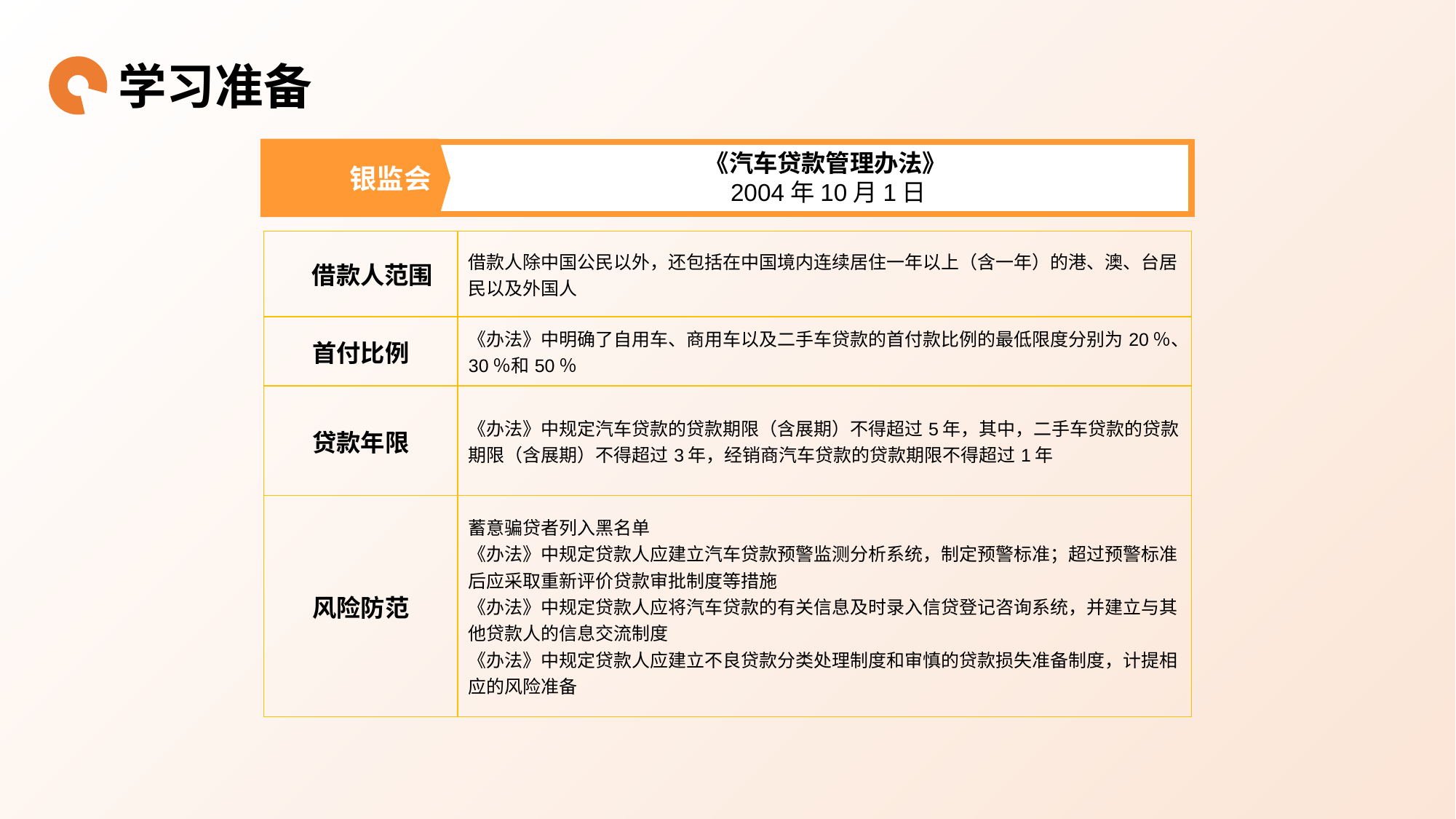

学习准备

银监会
《汽车贷款管理办法》
2004年10月1日
| 借款人范围 | 借款人除中国公民以外，还包括在中国境内连续居住一年以上（含一年）的港、澳、台居民以及外国人 |
| --- | --- |
| 首付比例 | 《办法》中明确了自用车、商用车以及二手车贷款的首付款比例的最低限度分别为20％、30％和50％ |
| 贷款年限 | 《办法》中规定汽车贷款的贷款期限（含展期）不得超过5年，其中，二手车贷款的贷款期限（含展期）不得超过3年，经销商汽车贷款的贷款期限不得超过1年 |
| 风险防范 | 蓄意骗贷者列入黑名单 《办法》中规定贷款人应建立汽车贷款预警监测分析系统，制定预警标准；超过预警标准后应采取重新评价贷款审批制度等措施 《办法》中规定贷款人应将汽车贷款的有关信息及时录入信贷登记咨询系统，并建立与其他贷款人的信息交流制度 《办法》中规定贷款人应建立不良贷款分类处理制度和审慎的贷款损失准备制度，计提相应的风险准备 |